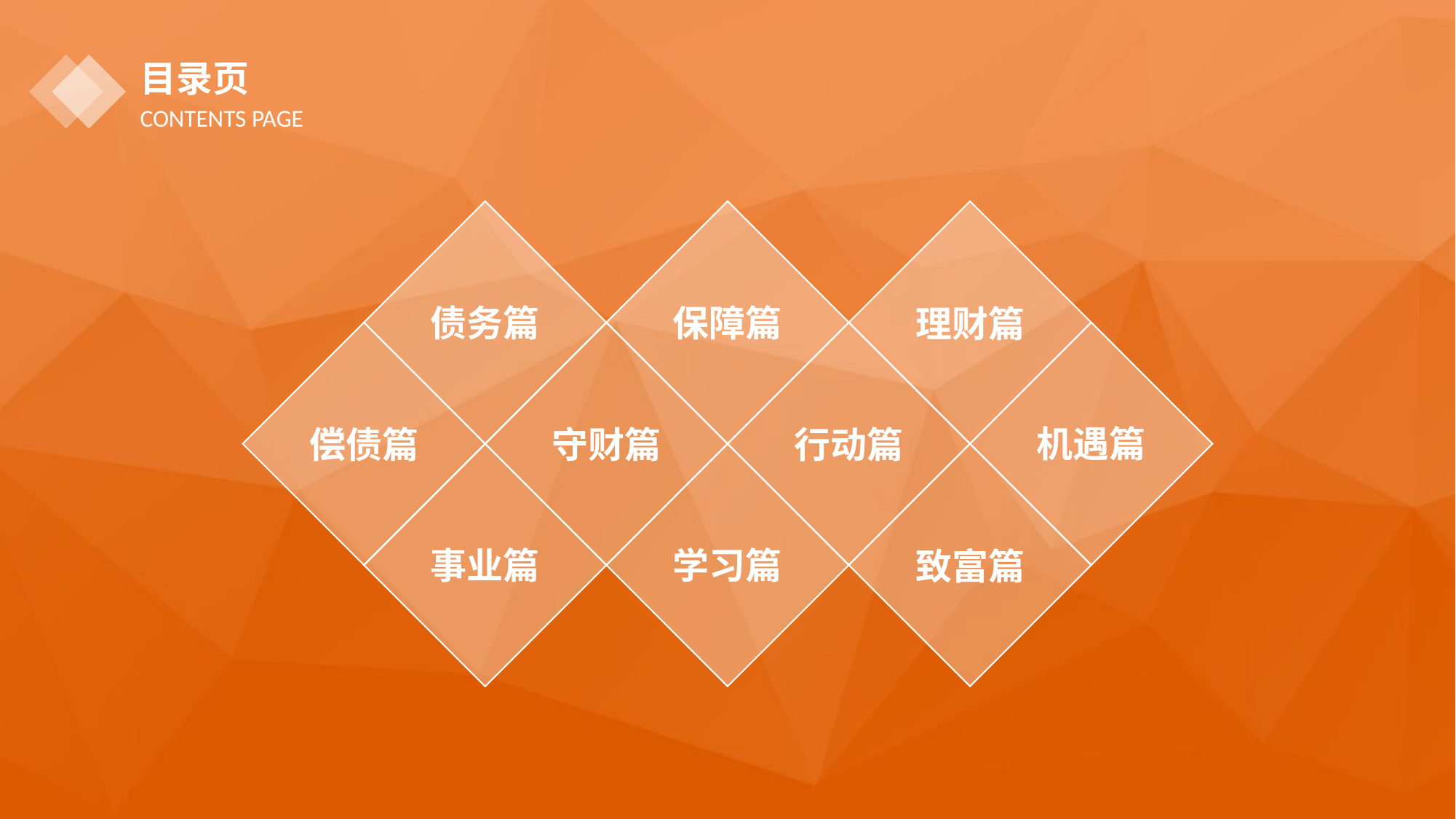

目录页
CONTENTS PAGE

保障篇
债务篇
理财篇

机遇篇
行动篇
守财篇
偿债篇

学习篇
事业篇
致富篇